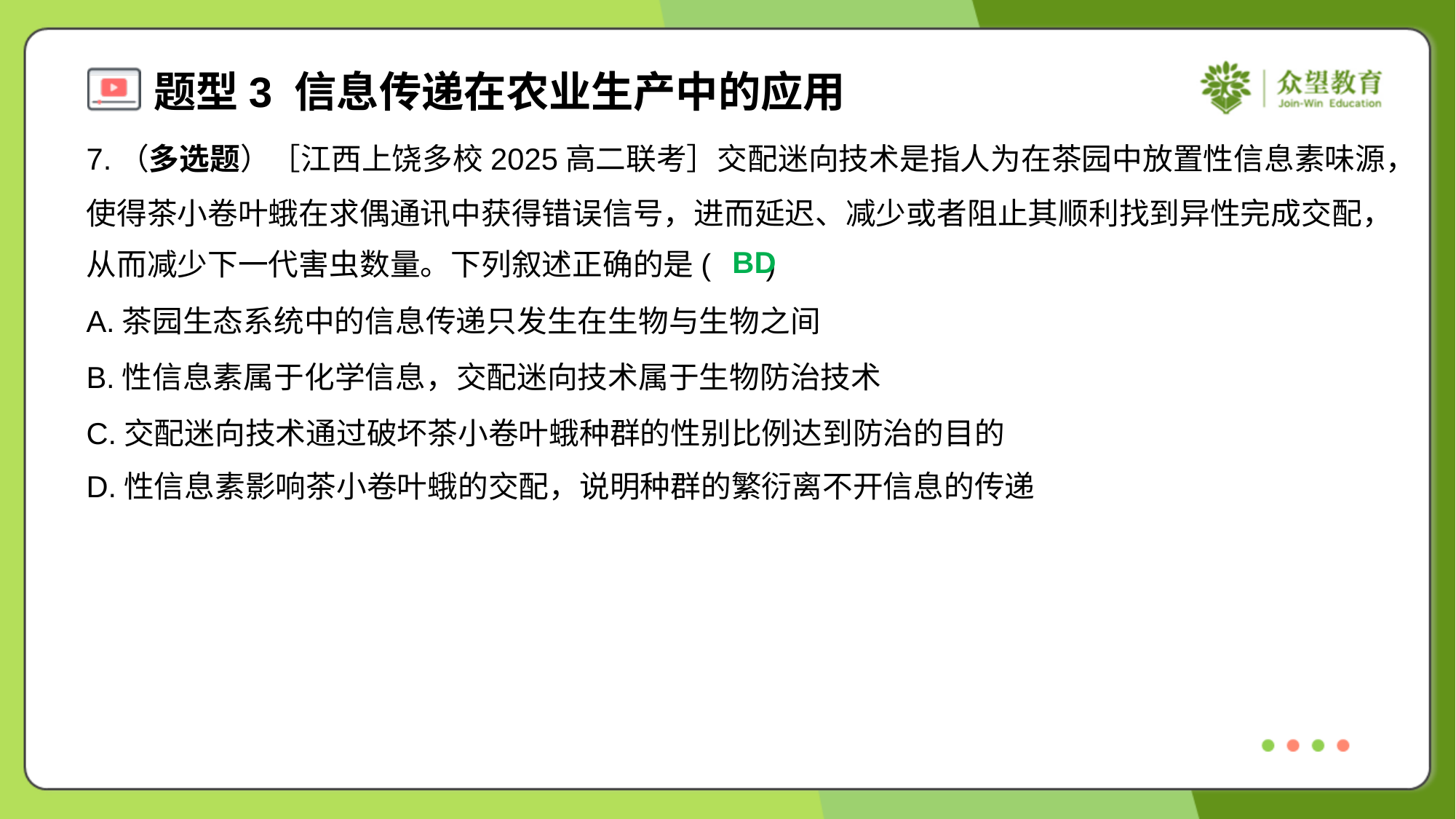

7.（多选题）［江西上饶多校2025高二联考］交配迷向技术是指人为在茶园中放置性信息素味源，
使得茶小卷叶蛾在求偶通讯中获得错误信号，进而延迟、减少或者阻止其顺利找到异性完成交配，
从而减少下一代害虫数量。下列叙述正确的是(       )
BD
A.茶园生态系统中的信息传递只发生在生物与生物之间
B.性信息素属于化学信息，交配迷向技术属于生物防治技术
C.交配迷向技术通过破坏茶小卷叶蛾种群的性别比例达到防治的目的
D.性信息素影响茶小卷叶蛾的交配，说明种群的繁衍离不开信息的传递